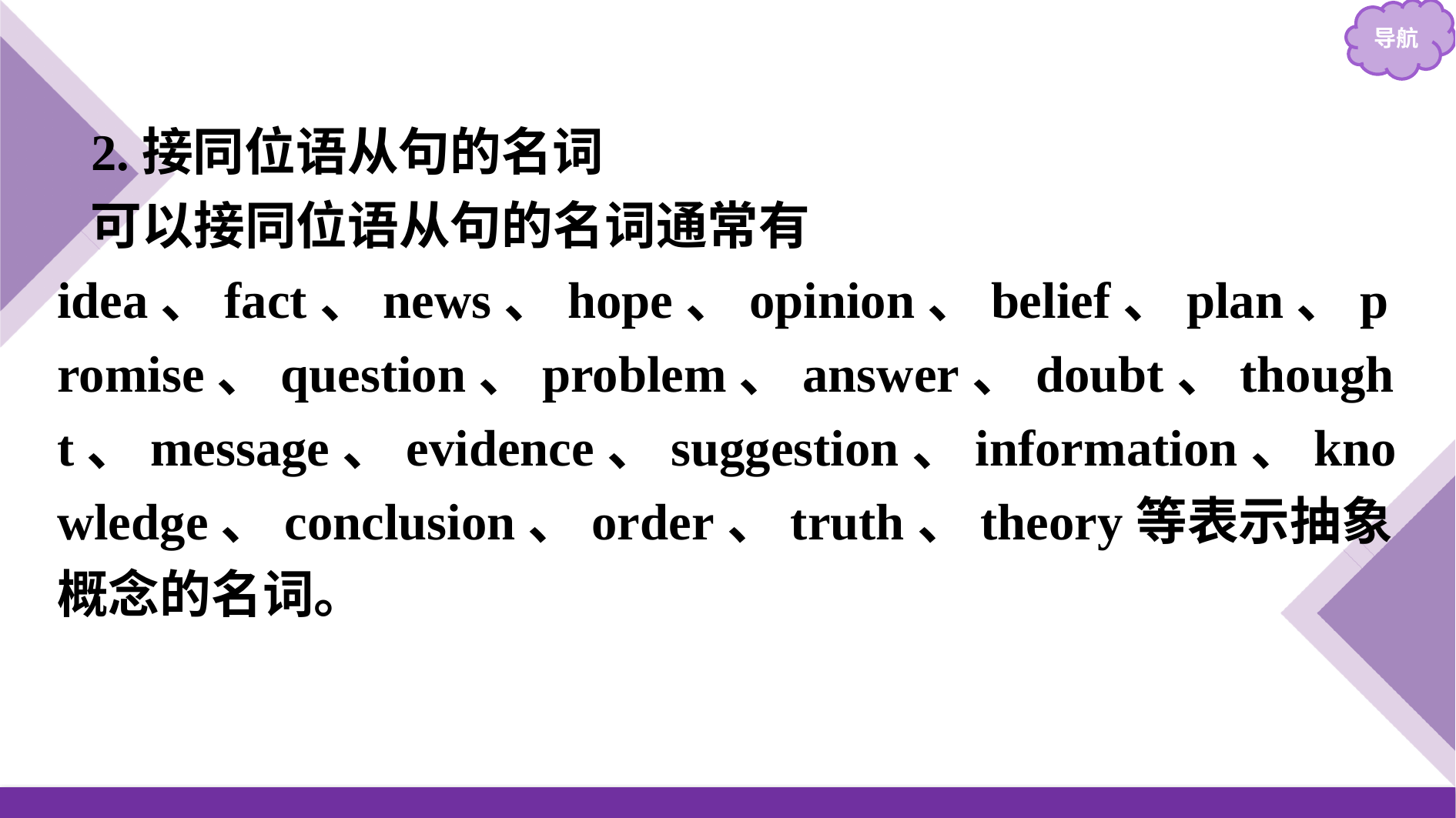

2.接同位语从句的名词
可以接同位语从句的名词通常有idea、fact、news、hope、opinion、belief、plan、promise、question、problem、answer、doubt、thought、message、evidence、suggestion、information、knowledge、conclusion、order、truth、theory等表示抽象概念的名词。